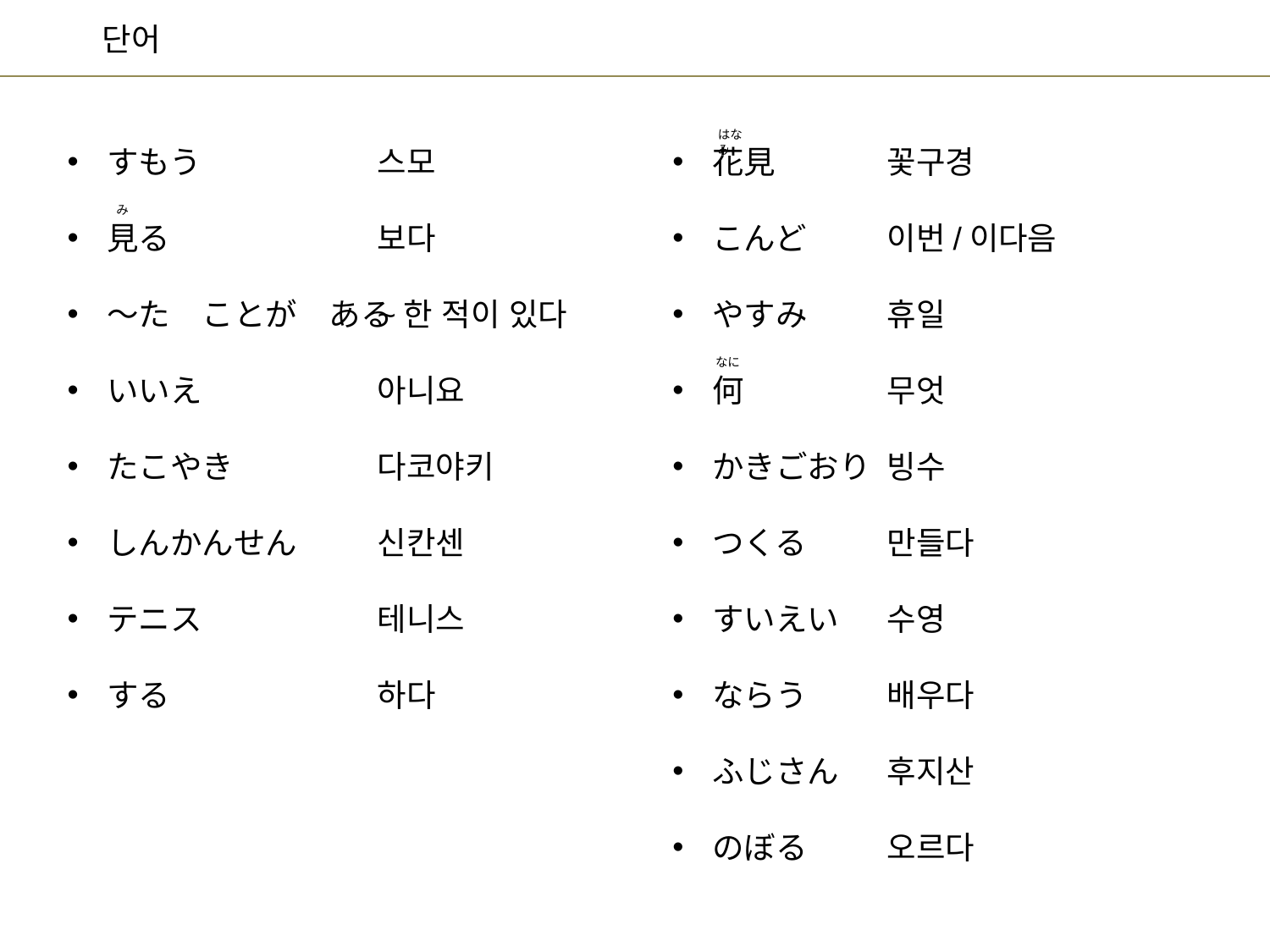

はな　み
스모

보다

~한 적이 있다

아니요

다코야키

신칸센

테니스

하다
꽃구경

이번/이다음

휴일

무엇

빙수

만들다

수영

배우다

후지산

오르다
すもう

見る

～た　ことが　ある

いいえ

たこやき

しんかんせん

テニス

する
花見

こんど

やすみ

何

かきごおり

つくる

すいえい

ならう

ふじさん

のぼる
み
なに